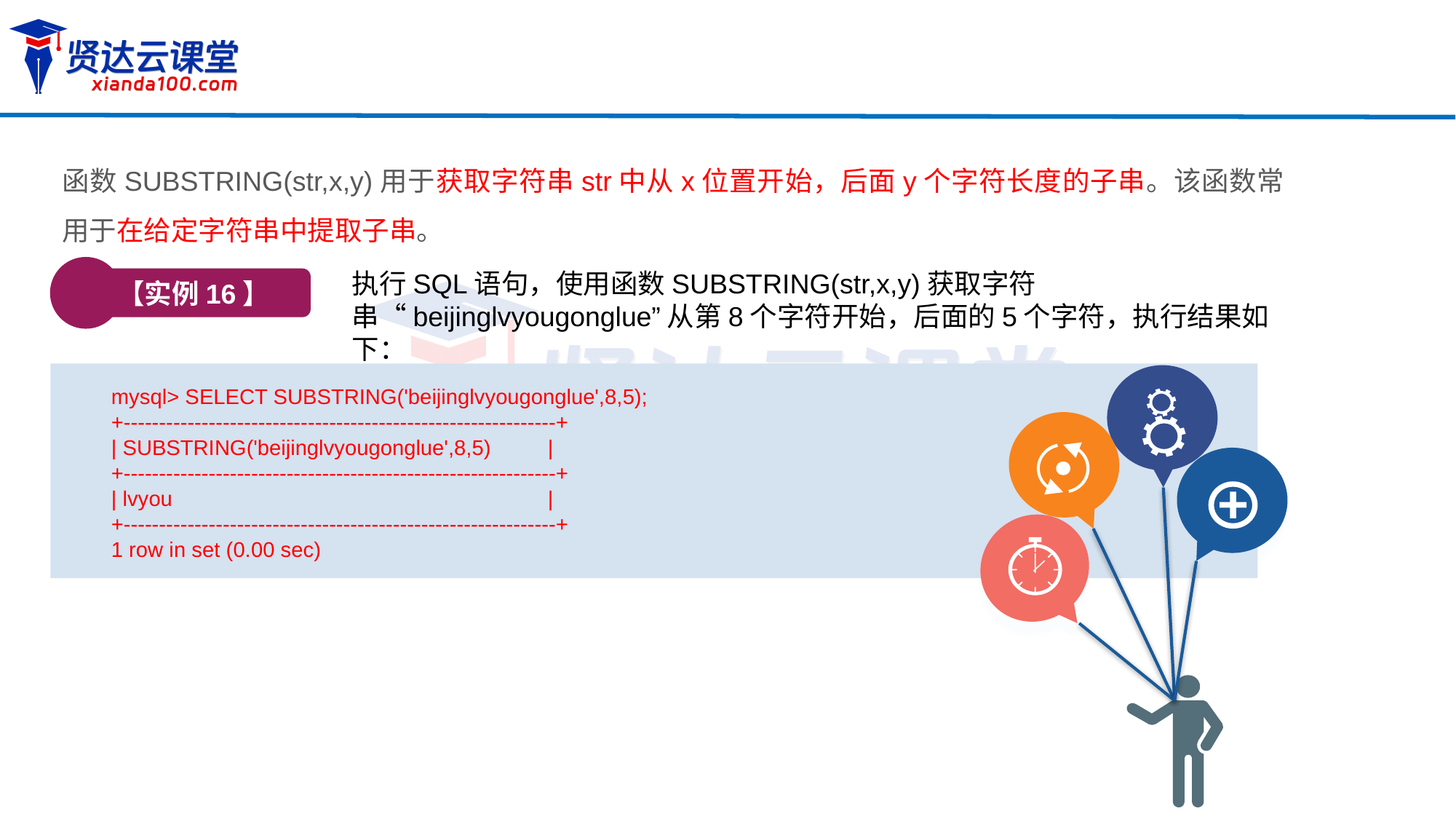

函数SUBSTRING(str,x,y)用于获取字符串str中从x位置开始，后面y个字符长度的子串。该函数常用于在给定字符串中提取子串。

【实例16】
执行SQL语句，使用函数SUBSTRING(str,x,y)获取字符串“beijinglvyougonglue”从第8个字符开始，后面的5个字符，执行结果如下：

mysql> SELECT SUBSTRING('beijinglvyougonglue',8,5);
+-------------------------------------------------------------+
| SUBSTRING('beijinglvyougonglue',8,5)	|
+-------------------------------------------------------------+
| lvyou                           		|
+-------------------------------------------------------------+
1 row in set (0.00 sec)